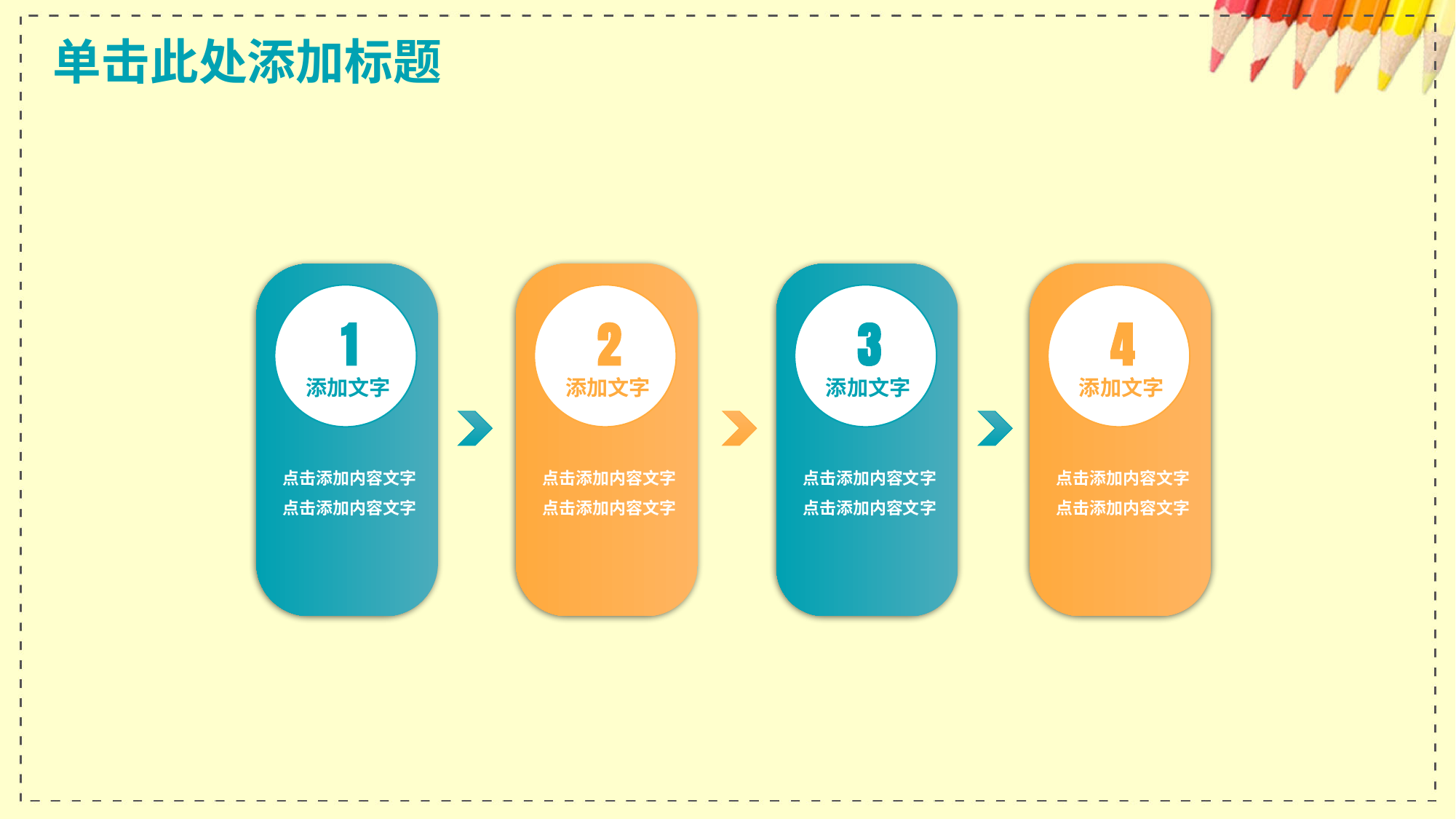

# 单击此处添加标题
1

添加文字
点击添加内容文字点击添加内容文字
2

添加文字
点击添加内容文字点击添加内容文字
3

添加文字
点击添加内容文字点击添加内容文字
4

添加文字
点击添加内容文字点击添加内容文字